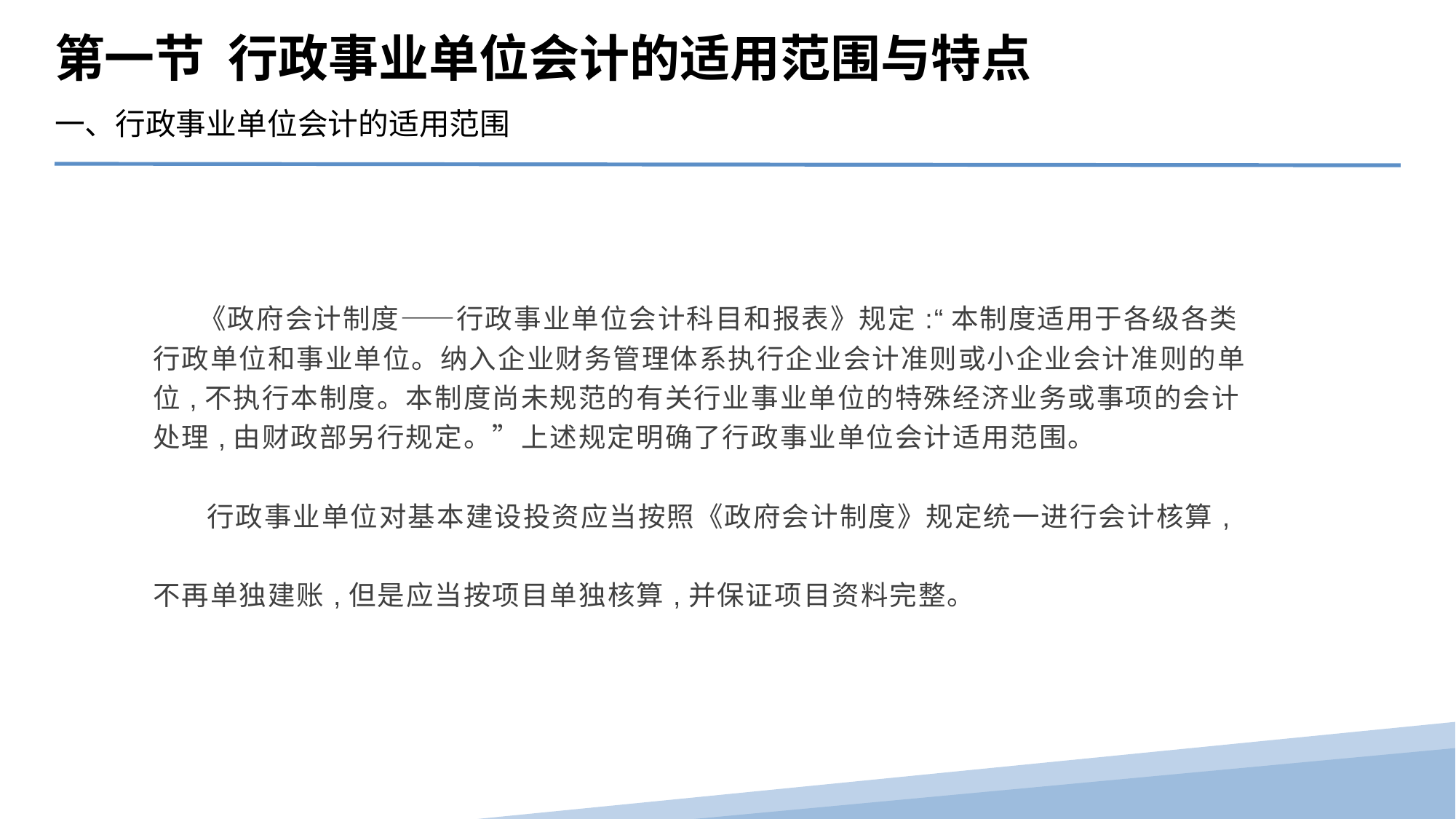

第一节  行政事业单位会计的适用范围与特点
一、行政事业单位会计的适用范围
     《政府会计制度——行政事业单位会计科目和报表》规定:“本制度适用于各级各类行政单位和事业单位。纳入企业财务管理体系执行企业会计准则或小企业会计准则的单位,不执行本制度。本制度尚未规范的有关行业事业单位的特殊经济业务或事项的会计处理,由财政部另行规定。”上述规定明确了行政事业单位会计适用范围。
      行政事业单位对基本建设投资应当按照《政府会计制度》规定统一进行会计核算,不再单独建账,但是应当按项目单独核算,并保证项目资料完整。